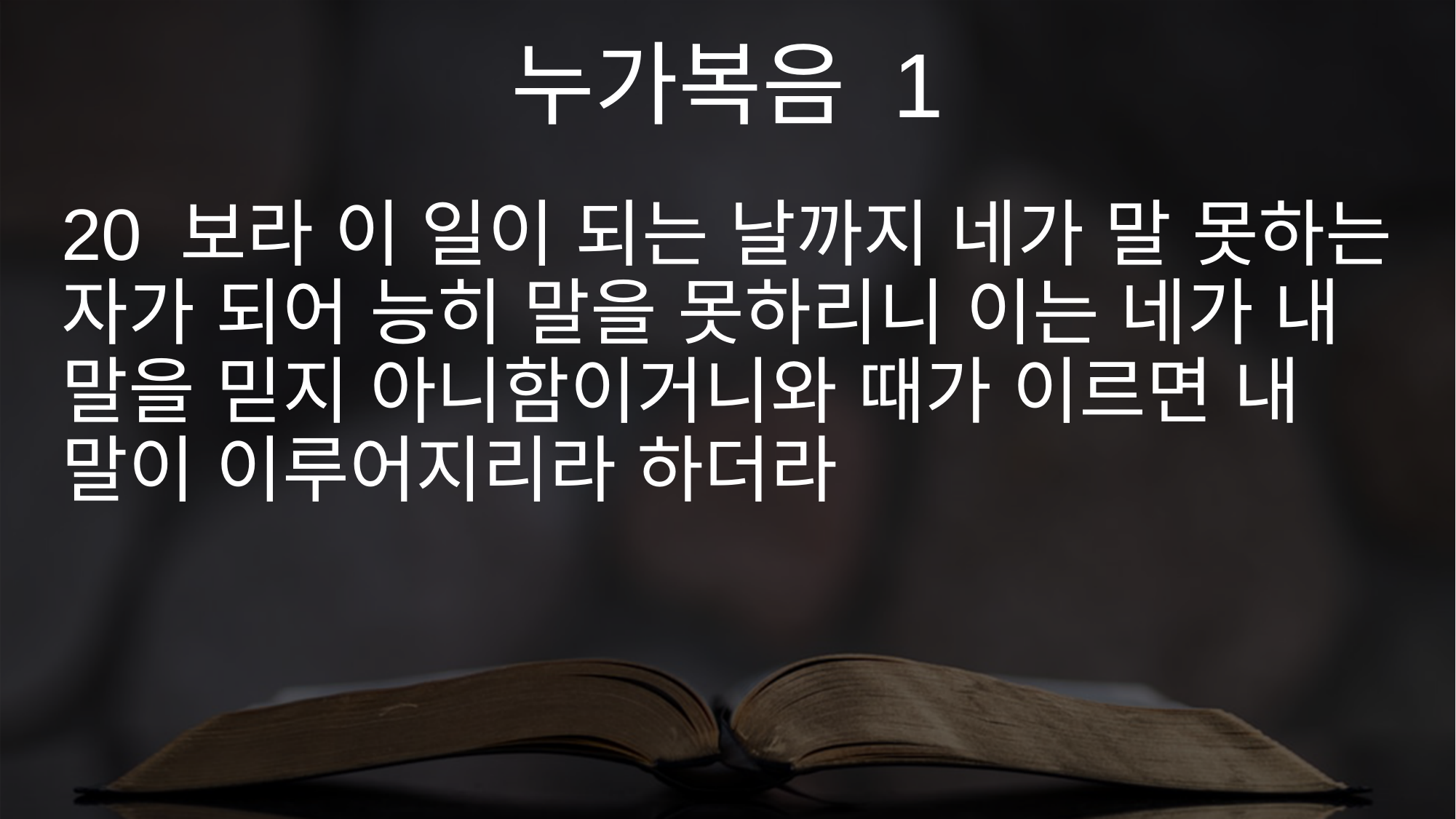

누가복음 1
20 보라 이 일이 되는 날까지 네가 말 못하는 자가 되어 능히 말을 못하리니 이는 네가 내 말을 믿지 아니함이거니와 때가 이르면 내 말이 이루어지리라 하더라